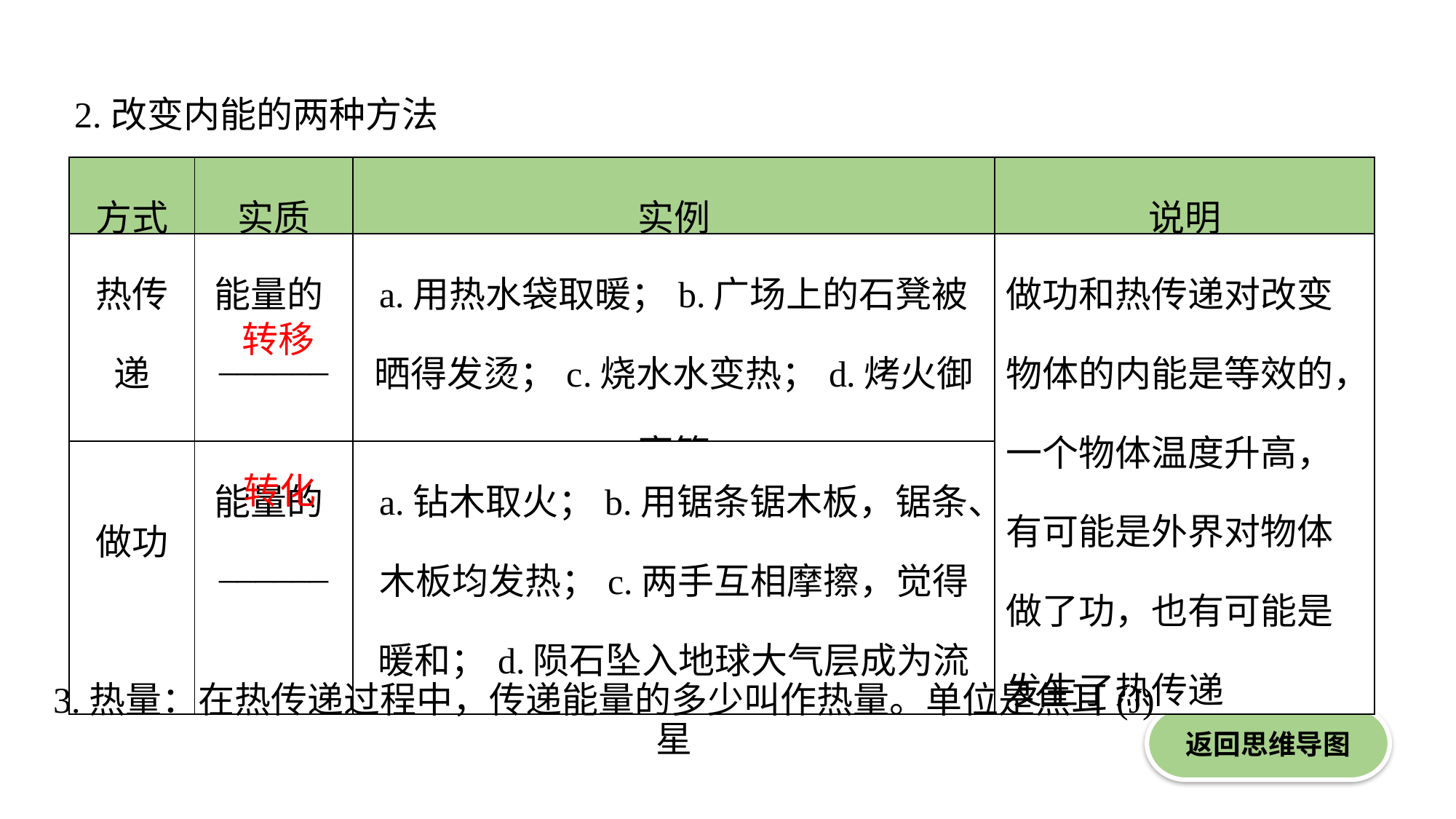

2.改变内能的两种方法
| 方式 | 实质 | 实例 | 说明 |
| --- | --- | --- | --- |
| 热传递 | 能量的\_\_\_\_\_\_ | a.用热水袋取暖；b.广场上的石凳被晒得发烫；c.烧水水变热；d.烤火御寒等 | 做功和热传递对改变物体的内能是等效的，一个物体温度升高，有可能是外界对物体做了功，也有可能是发生了热传递 |
| 做功 | 能量的\_\_\_\_\_\_ | a.钻木取火；b.用锯条锯木板，锯条、木板均发热；c.两手互相摩擦，觉得暖和；d.陨石坠入地球大气层成为流星 |  |
转移
转化
3.热量：在热传递过程中，传递能量的多少叫作热量。单位是焦耳(J)
返回思维导图